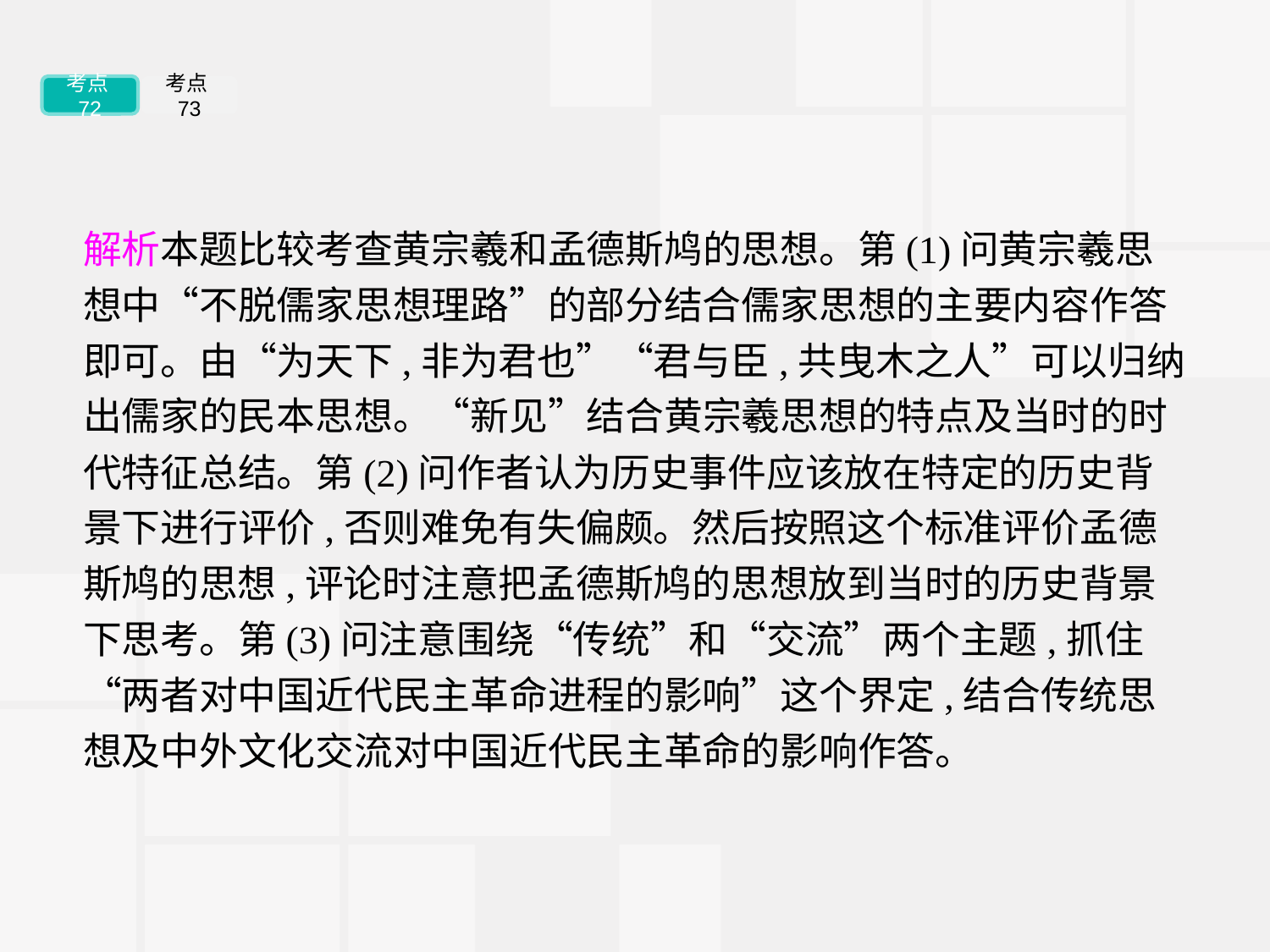

考点72
考点73
解析本题比较考查黄宗羲和孟德斯鸠的思想。第(1)问黄宗羲思想中“不脱儒家思想理路”的部分结合儒家思想的主要内容作答即可。由“为天下,非为君也”“君与臣,共曳木之人”可以归纳出儒家的民本思想。“新见”结合黄宗羲思想的特点及当时的时代特征总结。第(2)问作者认为历史事件应该放在特定的历史背景下进行评价,否则难免有失偏颇。然后按照这个标准评价孟德斯鸠的思想,评论时注意把孟德斯鸠的思想放到当时的历史背景下思考。第(3)问注意围绕“传统”和“交流”两个主题,抓住“两者对中国近代民主革命进程的影响”这个界定,结合传统思想及中外文化交流对中国近代民主革命的影响作答。